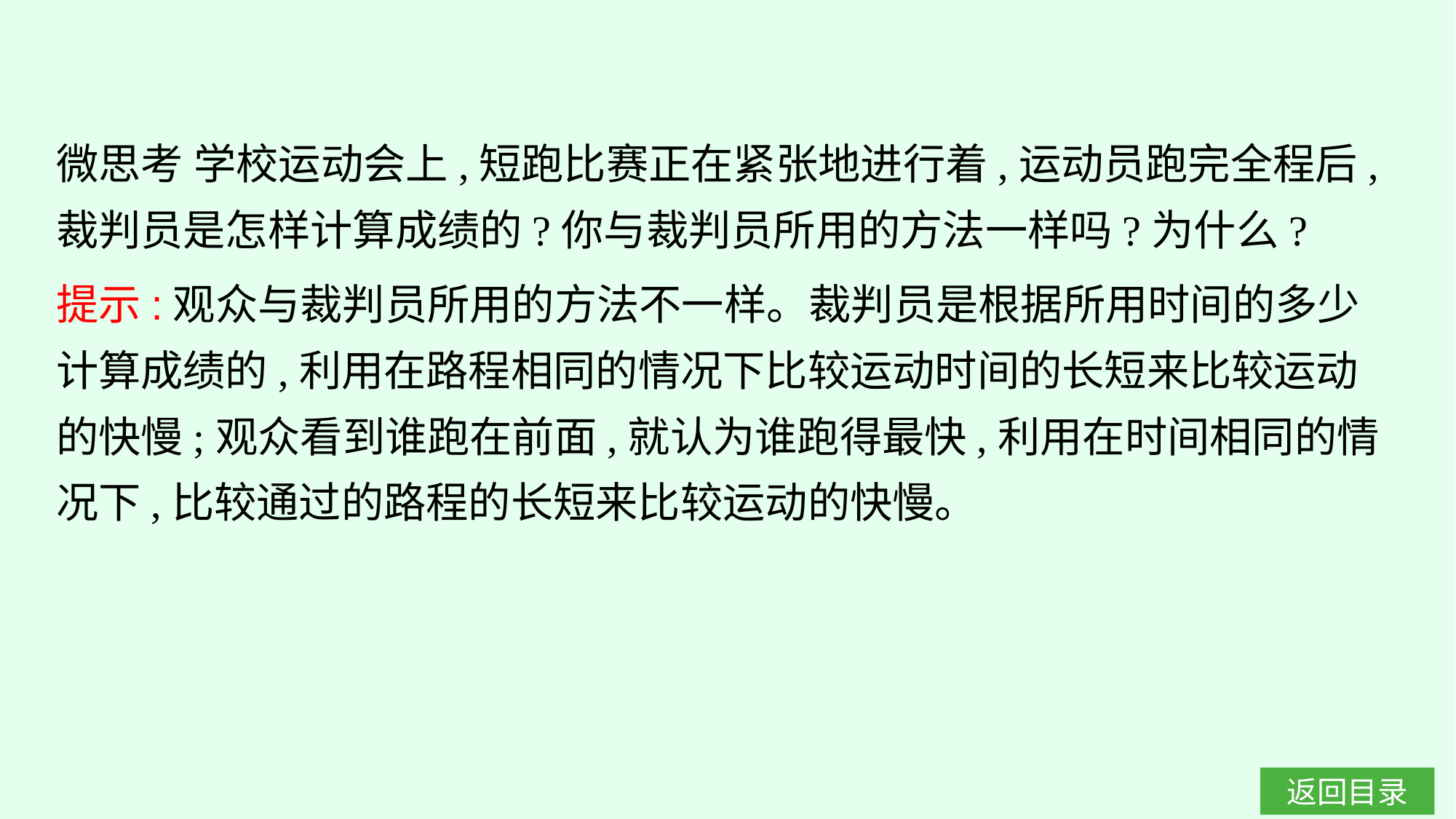

微思考 学校运动会上,短跑比赛正在紧张地进行着,运动员跑完全程后,裁判员是怎样计算成绩的?你与裁判员所用的方法一样吗?为什么?
提示:观众与裁判员所用的方法不一样。裁判员是根据所用时间的多少计算成绩的,利用在路程相同的情况下比较运动时间的长短来比较运动的快慢;观众看到谁跑在前面,就认为谁跑得最快,利用在时间相同的情况下,比较通过的路程的长短来比较运动的快慢。